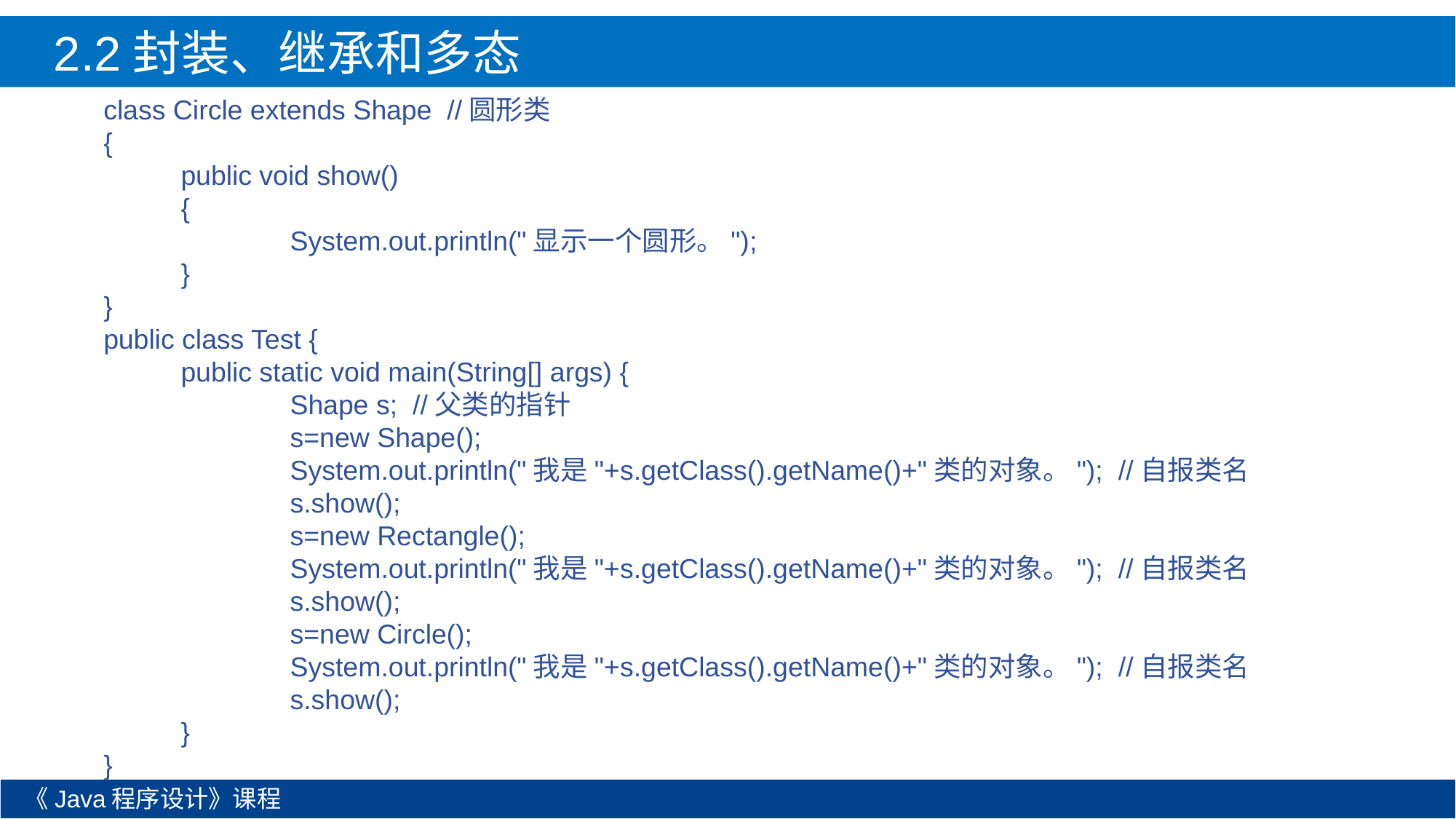

2.2封装、继承和多态
class Circle extends Shape  //圆形类
{
	public void show()
	{
		System.out.println("显示一个圆形。");
	}
}
public class Test {
	public static void main(String[] args) {
		Shape s;  //父类的指针
		s=new Shape();
		System.out.println("我是"+s.getClass().getName()+"类的对象。");  //自报类名
		s.show();
		s=new Rectangle();
		System.out.println("我是"+s.getClass().getName()+"类的对象。");  //自报类名
		s.show();
		s=new Circle();
		System.out.println("我是"+s.getClass().getName()+"类的对象。");  //自报类名
		s.show();
	}
}
《Java程序设计》课程